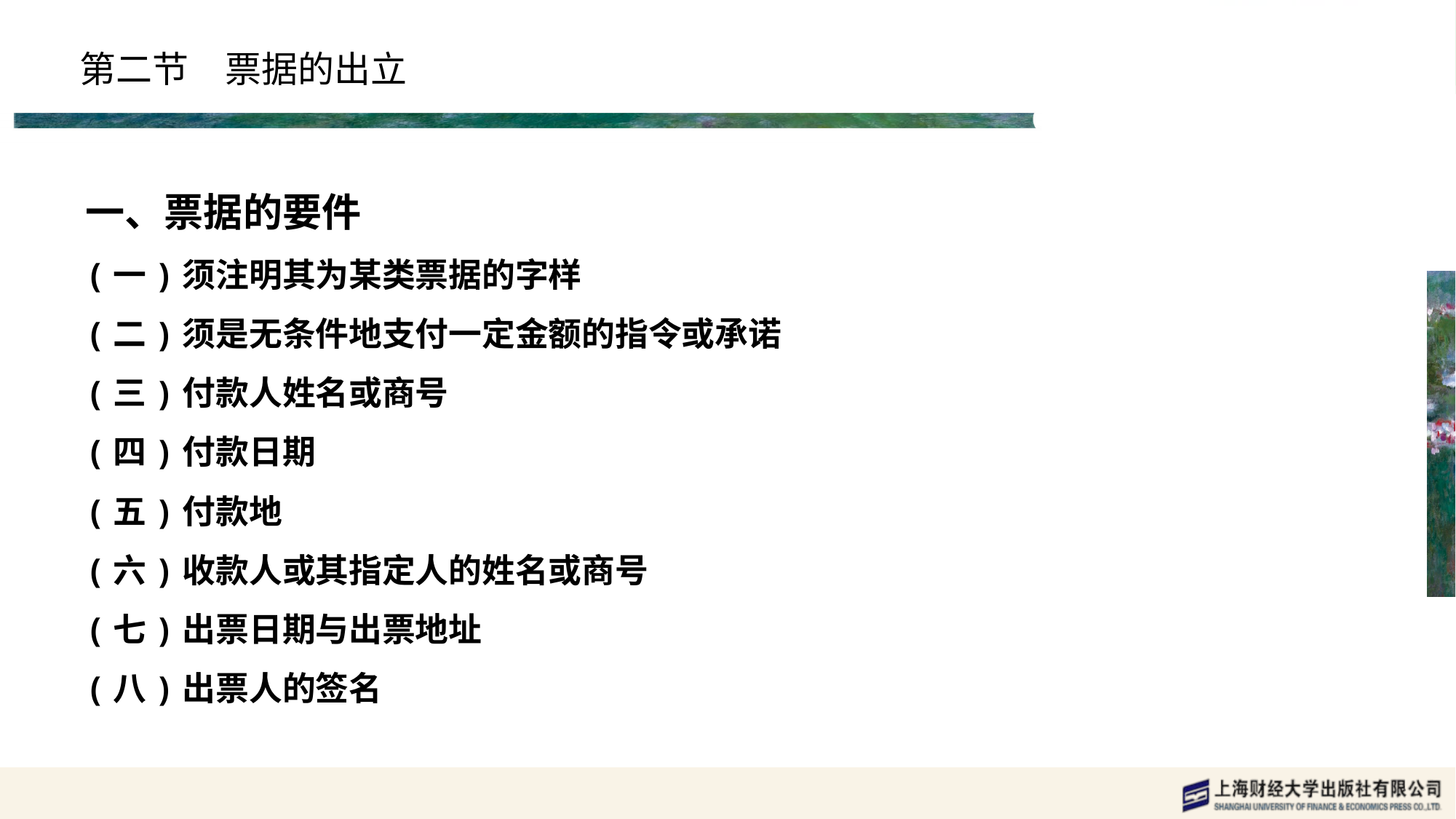

# 第二节　票据的出立
一、票据的要件
(一)须注明其为某类票据的字样
(二)须是无条件地支付一定金额的指令或承诺
(三)付款人姓名或商号
(四)付款日期
(五)付款地
(六)收款人或其指定人的姓名或商号
(七)出票日期与出票地址
(八)出票人的签名